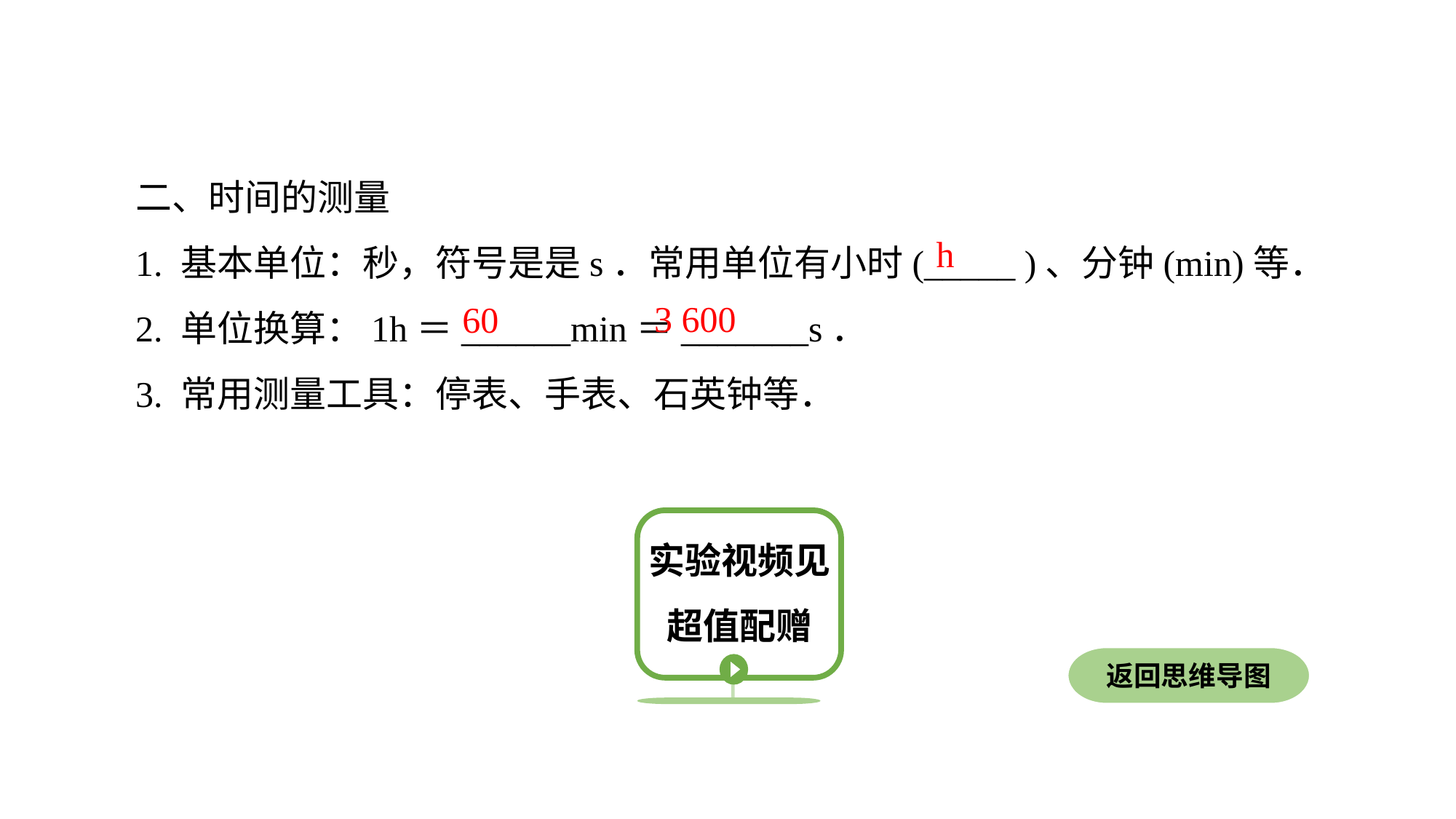

二、时间的测量
1. 基本单位：秒，符号是是s．常用单位有小时(_____ )、分钟(min)等．
2. 单位换算：1h＝______min＝_______s．
3. 常用测量工具：停表、手表、石英钟等．
h
3 600
60
实验视频见超值配赠

返回思维导图